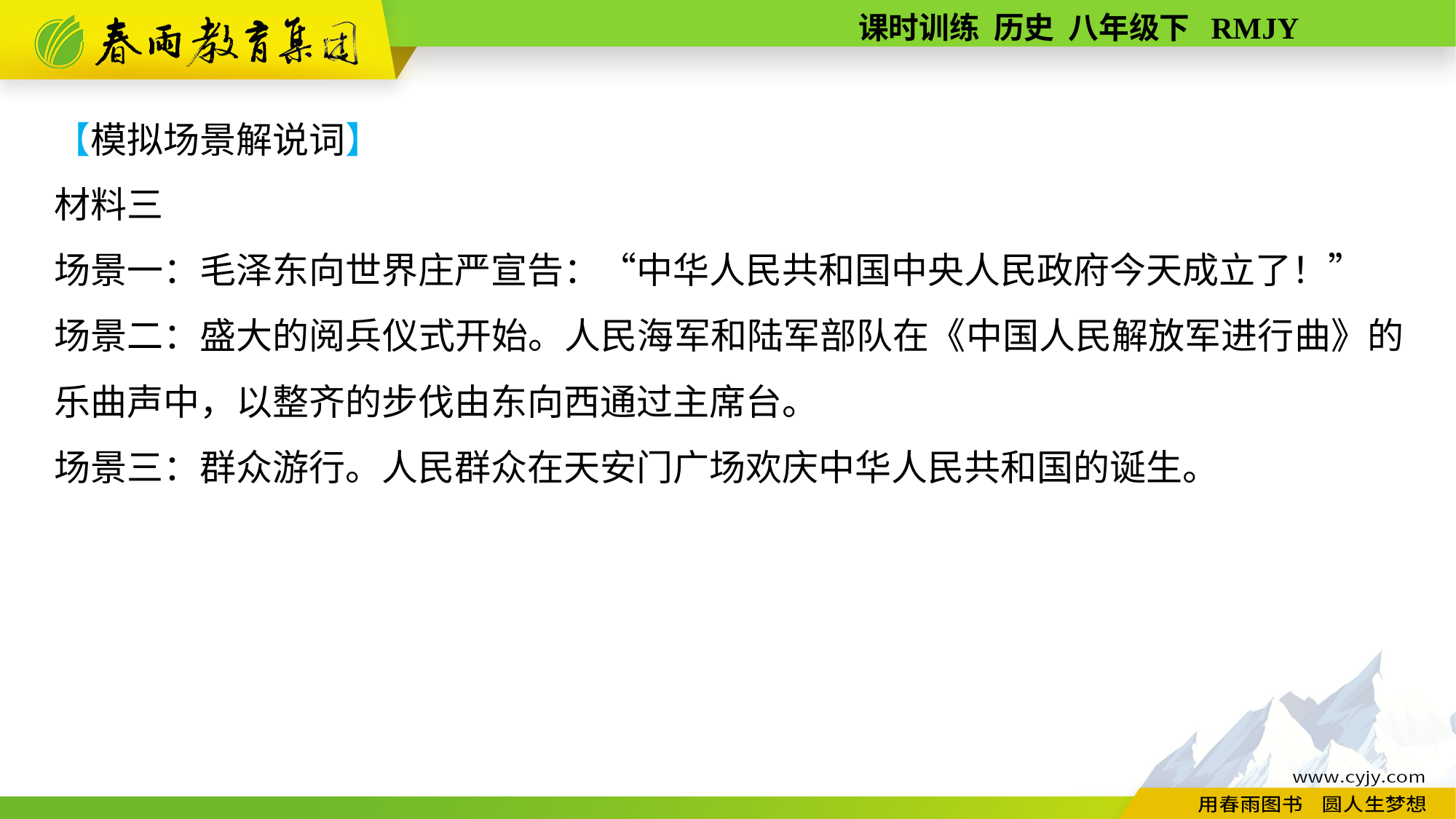

【模拟场景解说词】
材料三
场景一：毛泽东向世界庄严宣告：“中华人民共和国中央人民政府今天成立了！”
场景二：盛大的阅兵仪式开始。人民海军和陆军部队在《中国人民解放军进行曲》的乐曲声中，以整齐的步伐由东向西通过主席台。
场景三：群众游行。人民群众在天安门广场欢庆中华人民共和国的诞生。